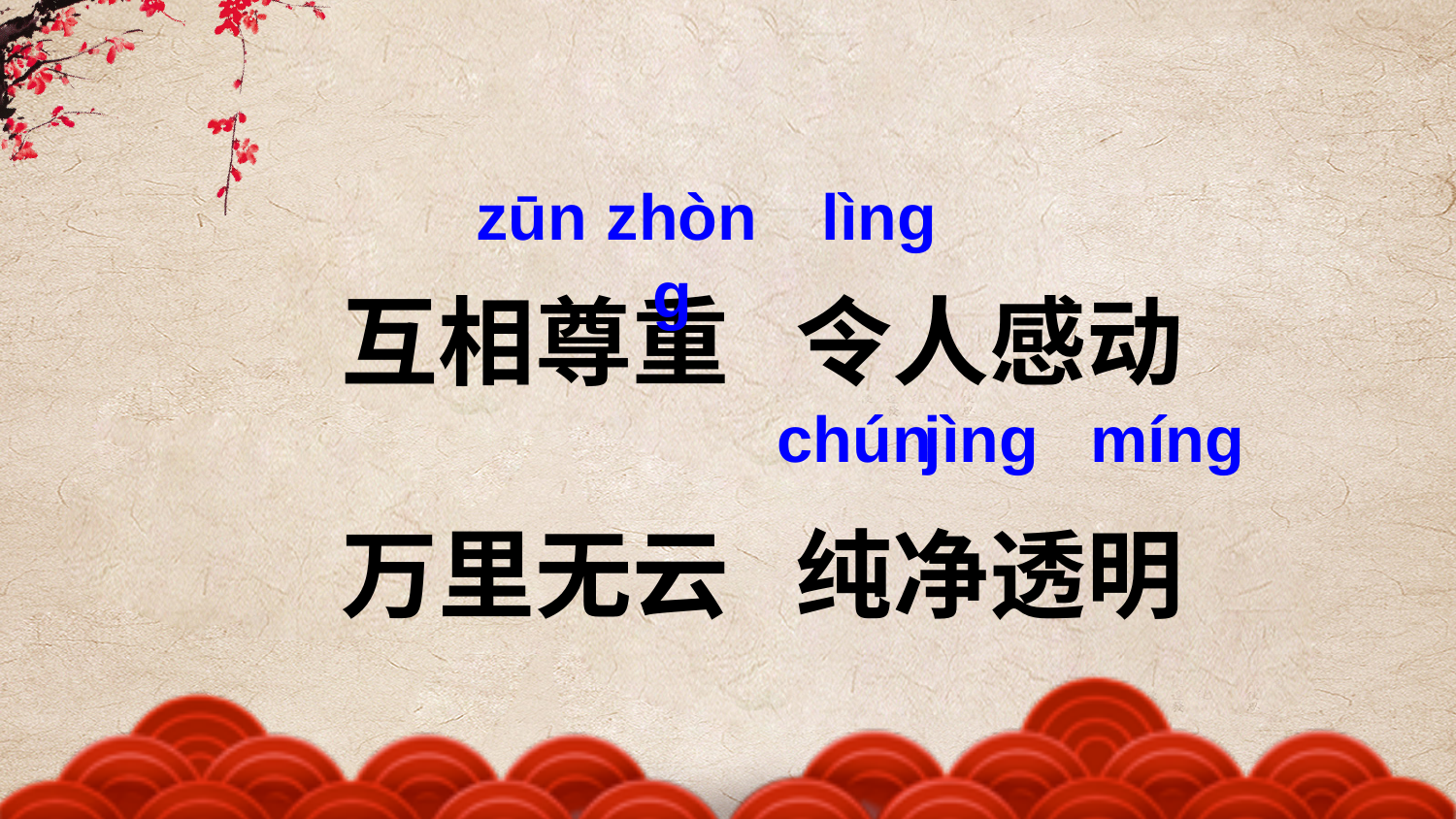

互相尊重   令人感动
万里无云   纯净透明
zūn
zhònɡ
lìnɡ
chún
jìnɡ
mínɡ